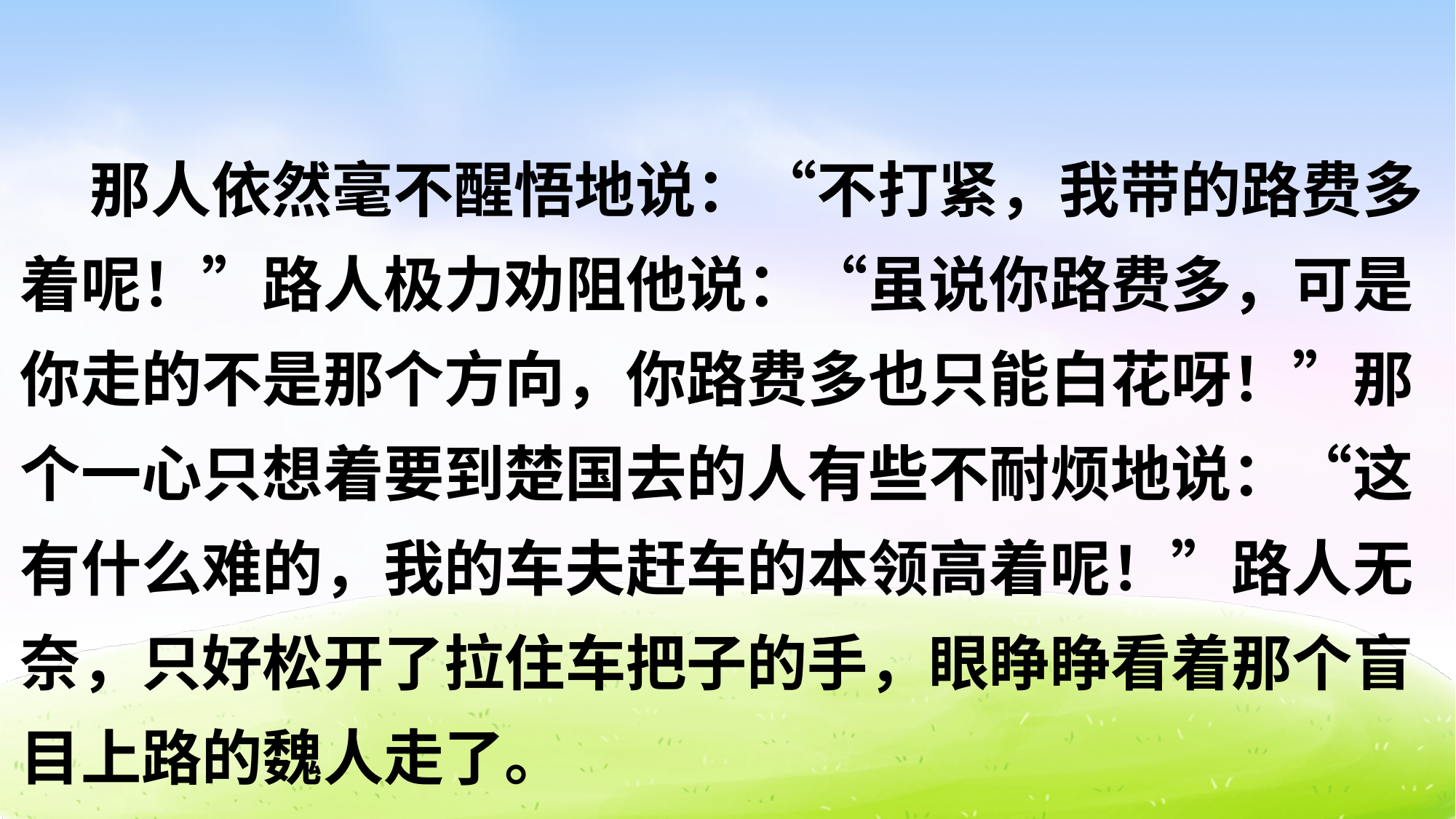

那人依然毫不醒悟地说：“不打紧，我带的路费多着呢！”路人极力劝阻他说：“虽说你路费多，可是你走的不是那个方向，你路费多也只能白花呀！”那个一心只想着要到楚国去的人有些不耐烦地说：“这有什么难的，我的车夫赶车的本领高着呢！”路人无奈，只好松开了拉住车把子的手，眼睁睁看着那个盲目上路的魏人走了。